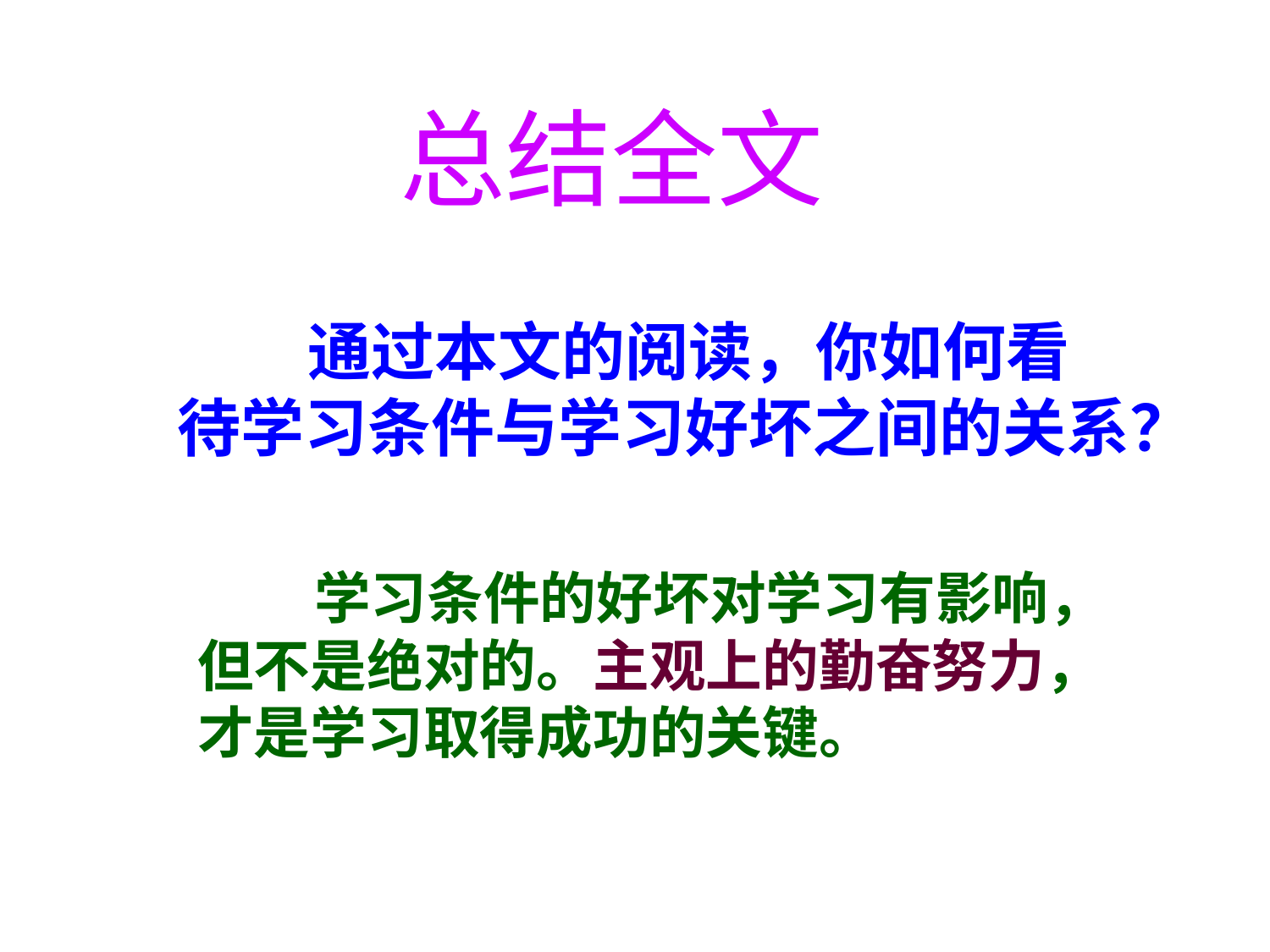

总结全文
        通过本文的阅读，你如何看待学习条件与学习好坏之间的关系？
        学习条件的好坏对学习有影响，但不是绝对的。主观上的勤奋努力，才是学习取得成功的关键。